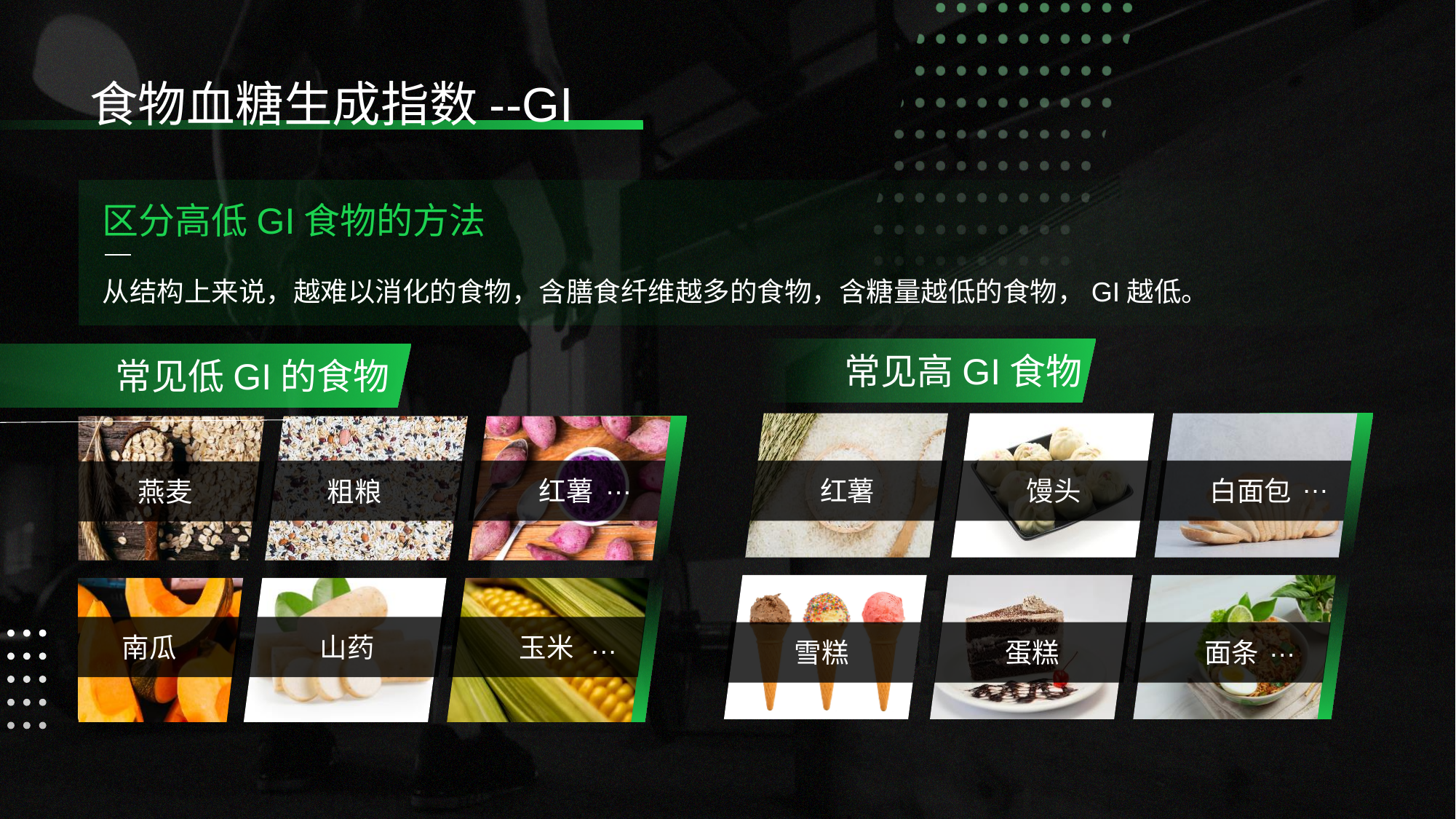

食物血糖生成指数--GI

区分高低GI食物的方法
从结构上来说，越难以消化的食物，含膳食纤维越多的食物，含糖量越低的食物，GI越低。

常见高GI食物

常见低GI的食物

…
…

红薯
红薯
馒头
白面包
粗粮
燕麦

…
…

南瓜
山药
玉米
雪糕
蛋糕
面条